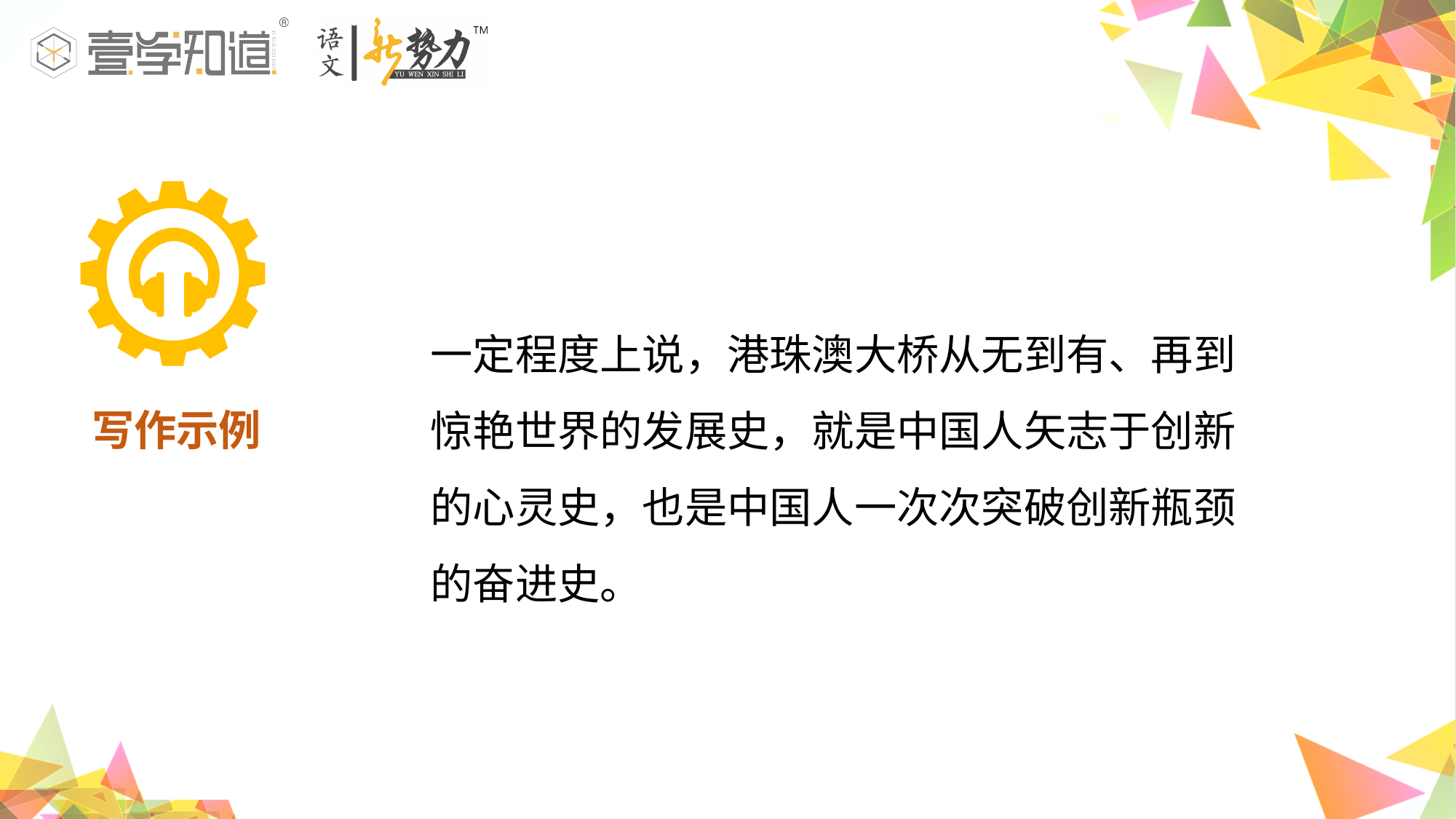

一定程度上说，港珠澳大桥从无到有、再到惊艳世界的发展史，就是中国人矢志于创新的心灵史，也是中国人一次次突破创新瓶颈的奋进史。
写作示例